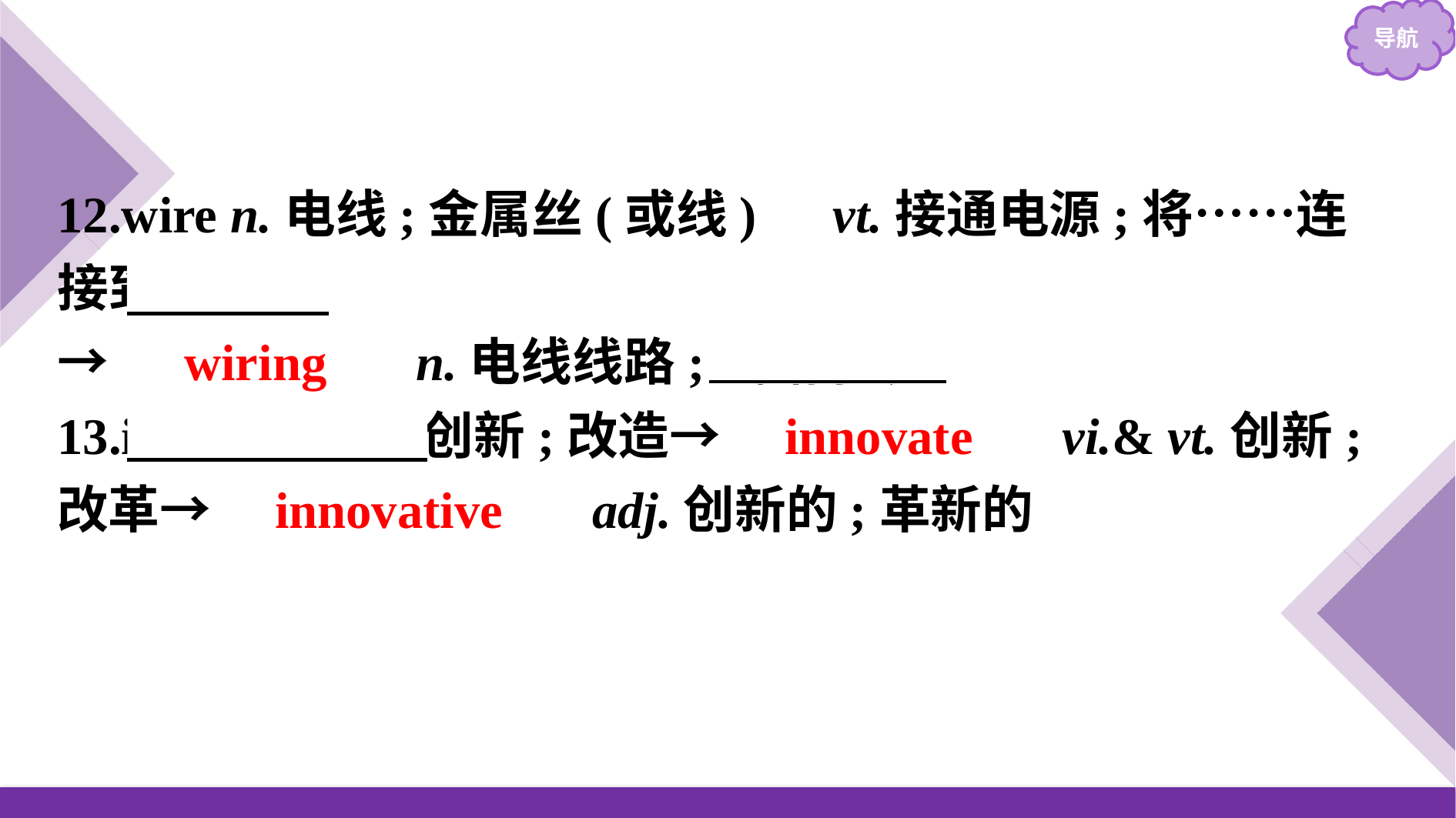

12.wire n.电线;金属丝(或线)　vt.接通电源;将……连接到
→　wiring　 n.电线线路;线路系统
13.innovation n.创新;改造→　innovate　 vi.& vt.创新;改革→　innovative　 adj.创新的;革新的